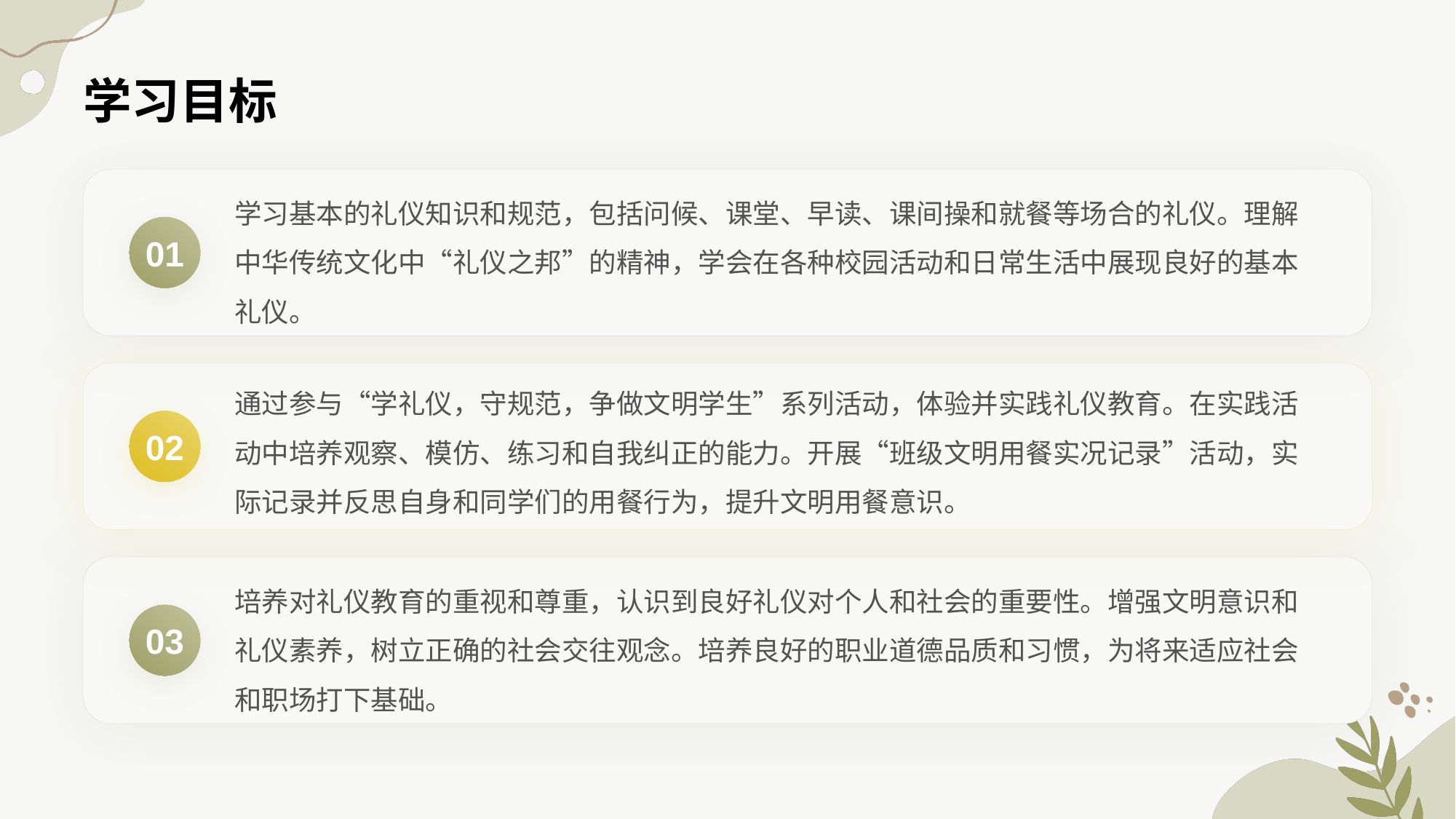

学习目标

学习基本的礼仪知识和规范，包括问候、课堂、早读、课间操和就餐等场合的礼仪。理解中华传统文化中“礼仪之邦”的精神，学会在各种校园活动和日常生活中展现良好的基本礼仪。
01
通过参与“学礼仪，守规范，争做文明学生”系列活动，体验并实践礼仪教育。在实践活动中培养观察、模仿、练习和自我纠正的能力。开展“班级文明用餐实况记录”活动，实际记录并反思自身和同学们的用餐行为，提升文明用餐意识。

02
培养对礼仪教育的重视和尊重，认识到良好礼仪对个人和社会的重要性。增强文明意识和礼仪素养，树立正确的社会交往观念。培养良好的职业道德品质和习惯，为将来适应社会和职场打下基础。

03